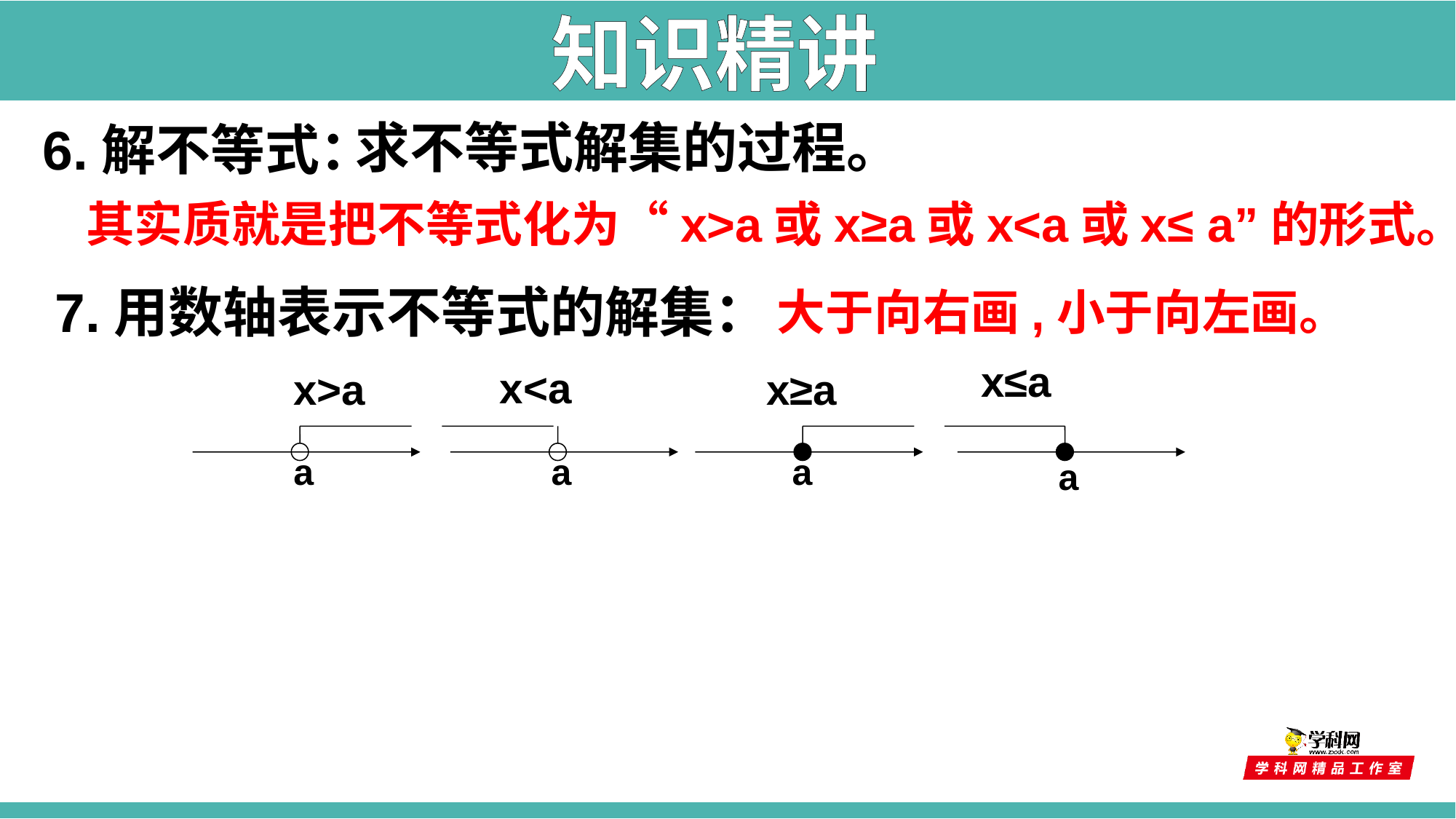

知识精讲
求不等式解集的过程。
6.解不等式：
其实质就是把不等式化为“x>a或x≥a或x<a或x≤ a”的形式。
7.用数轴表示不等式的解集：
大于向右画,小于向左画。
x≤a
x<a
x>a
x≥a

a

a

a

a